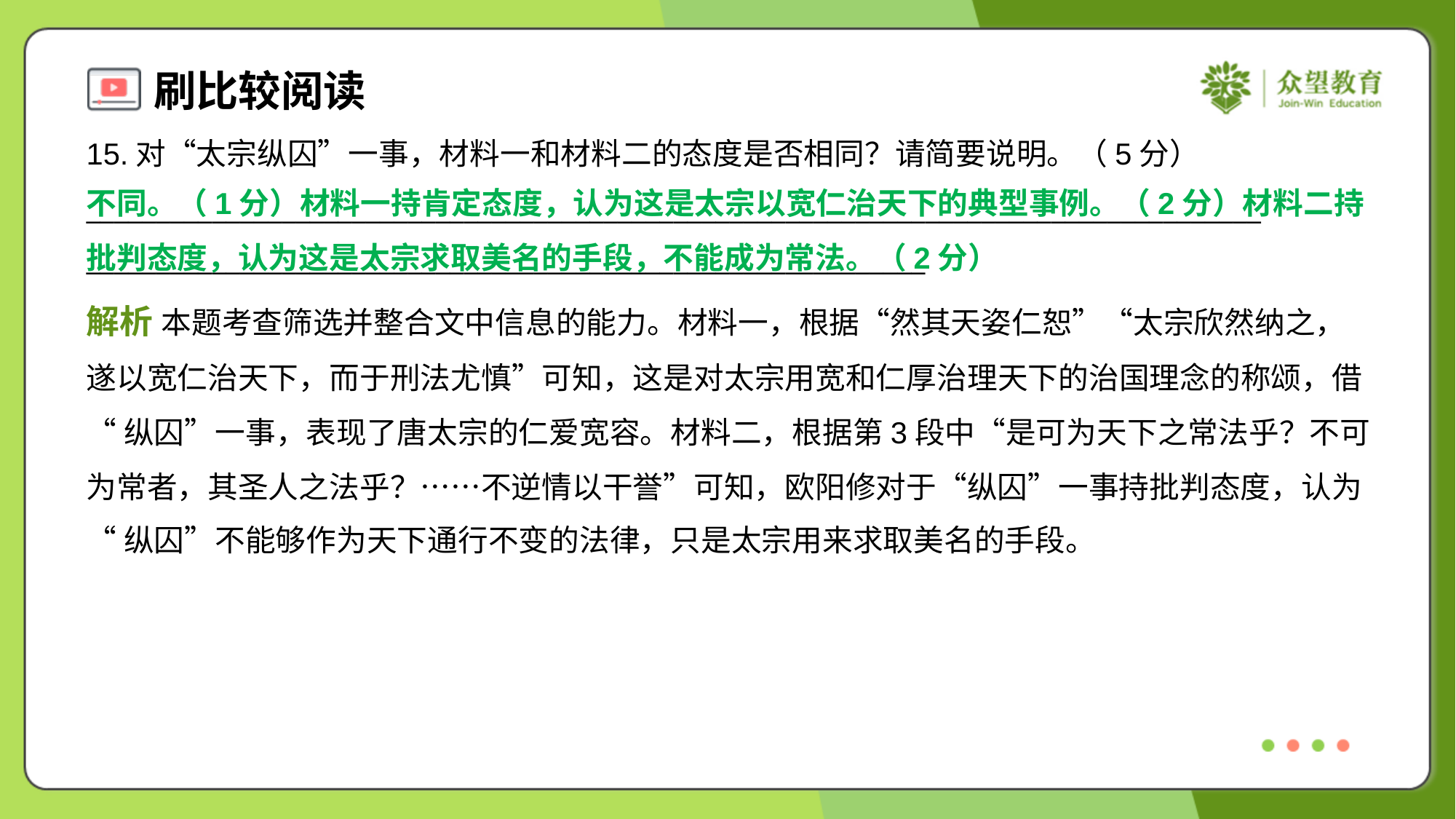

15.对“太宗纵囚”一事，材料一和材料二的态度是否相同？请简要说明。（5分）
____________________________________________________________________________________
____________________________________________________________
不同。（1分）材料一持肯定态度，认为这是太宗以宽仁治天下的典型事例。（2分）材料二持批判态度，认为这是太宗求取美名的手段，不能成为常法。（2分）
解析 本题考查筛选并整合文中信息的能力。材料一，根据“然其天姿仁恕”“太宗欣然纳之，
遂以宽仁治天下，而于刑法尤慎”可知，这是对太宗用宽和仁厚治理天下的治国理念的称颂，借
“纵囚”一事，表现了唐太宗的仁爱宽容。材料二，根据第3段中“是可为天下之常法乎？不可
为常者，其圣人之法乎？……不逆情以干誉”可知，欧阳修对于“纵囚”一事持批判态度，认为
“纵囚”不能够作为天下通行不变的法律，只是太宗用来求取美名的手段。